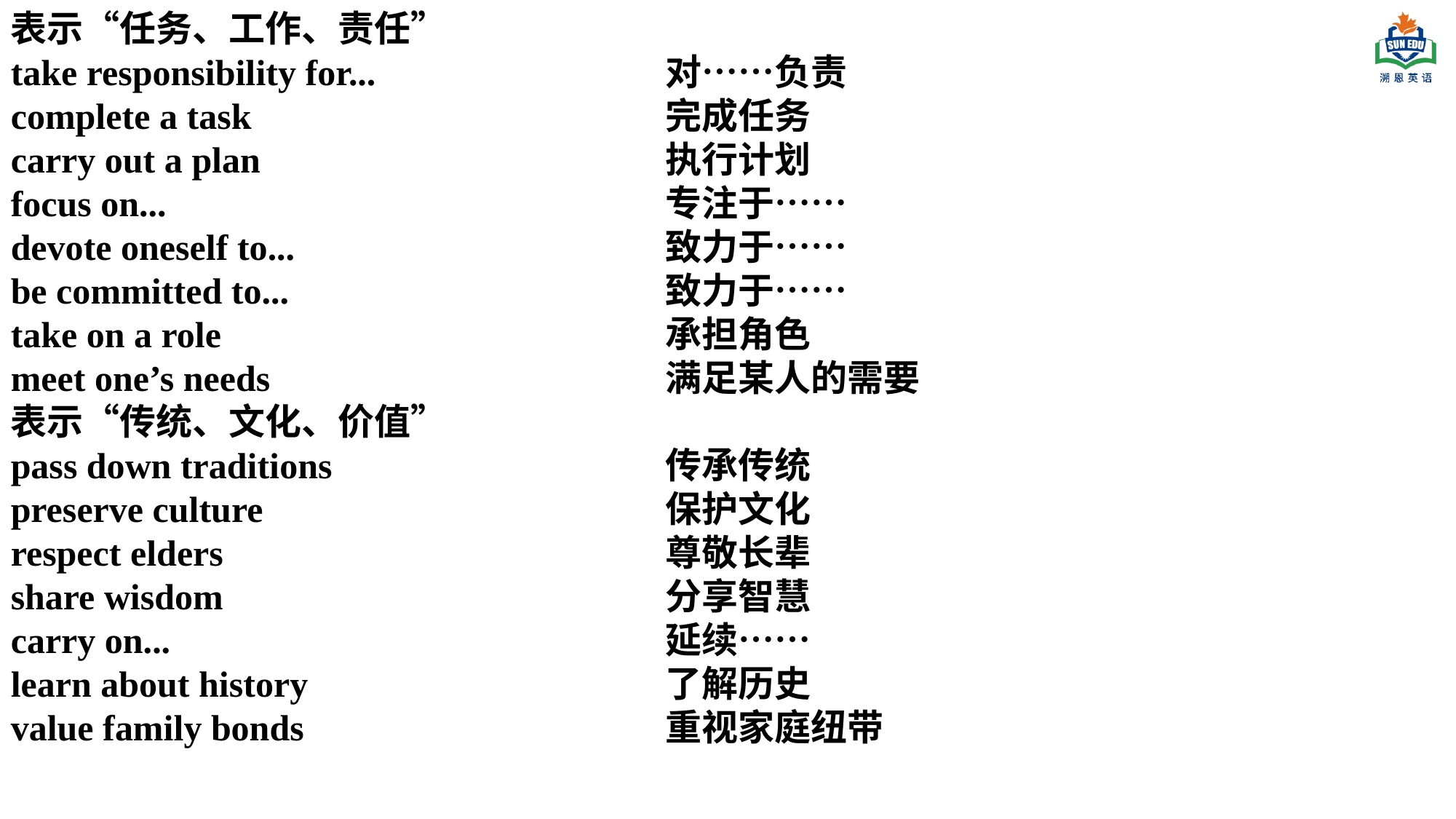

表示“任务、工作、责任”
take responsibility for... 			对……负责
complete a task 				完成任务
carry out a plan 				执行计划
focus on... 					专注于……
devote oneself to... 				致力于……
be committed to... 				致力于……
take on a role 				承担角色
meet one’s needs 				满足某人的需要
表示“传统、文化、价值”
pass down traditions 			传承传统
preserve culture 				保护文化
respect elders 				尊敬长辈
share wisdom 				分享智慧
carry on... 					延续……
learn about history			 	了解历史
value family bonds 				重视家庭纽带